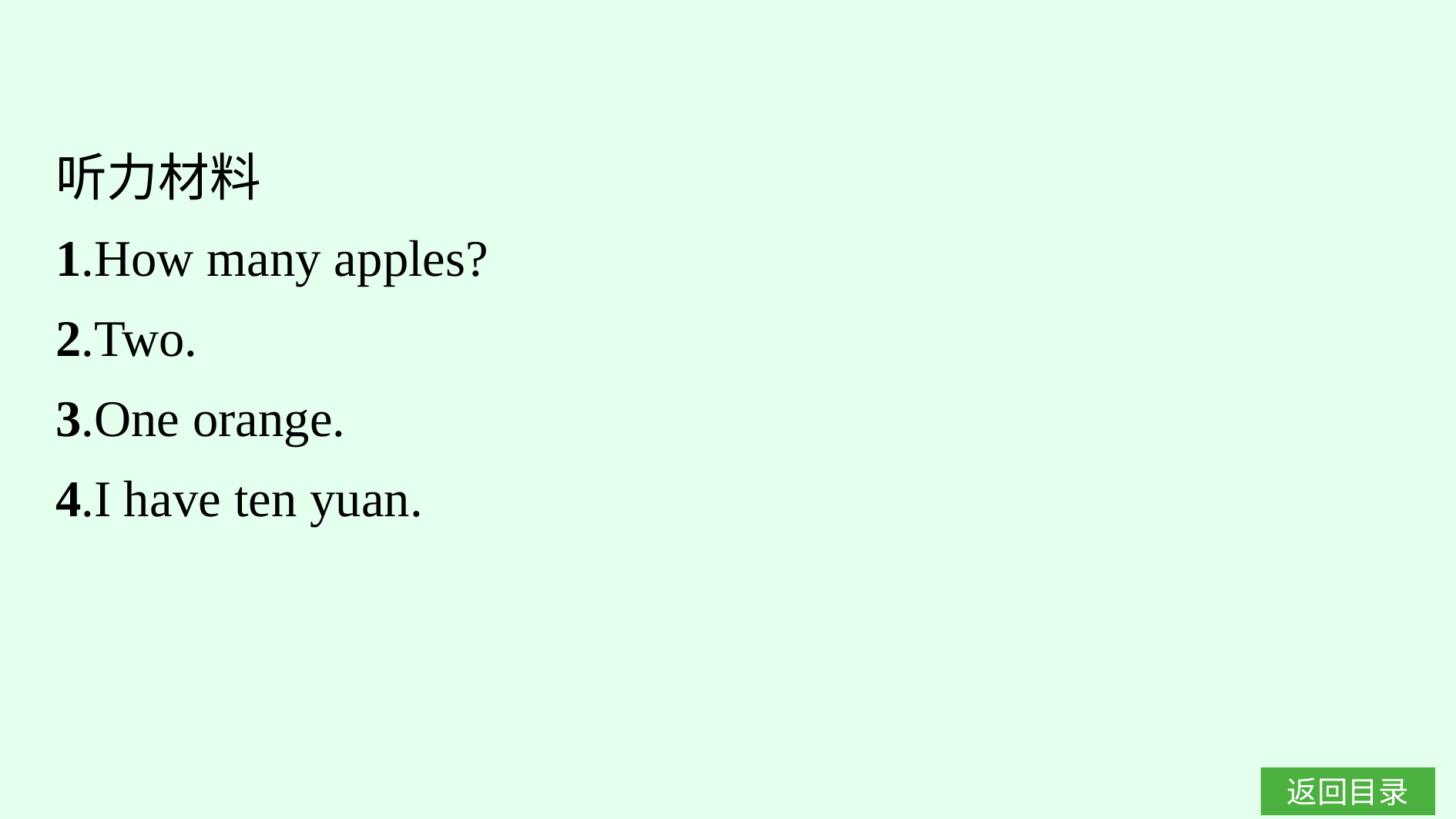

听力材料
1.How many apples?
2.Two.
3.One orange.
4.I have ten yuan.